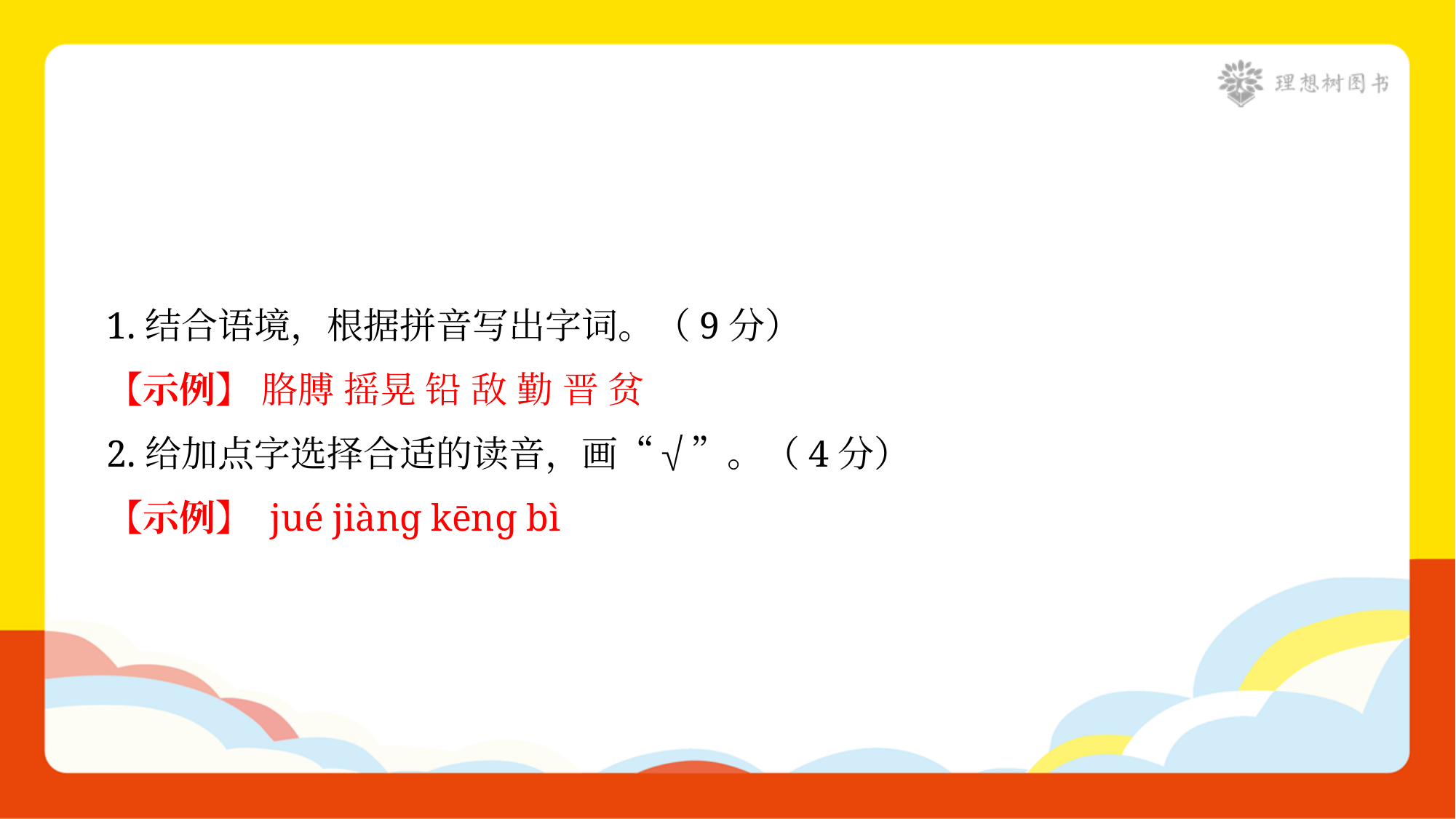

1.结合语境，根据拼音写出字词。（9分）
【示例】 胳膊 摇晃 铅 敌 勤 晋 贫
2.给加点字选择合适的读音，画“√”。（4分）
【示例】 jué jiànɡ kēnɡ bì